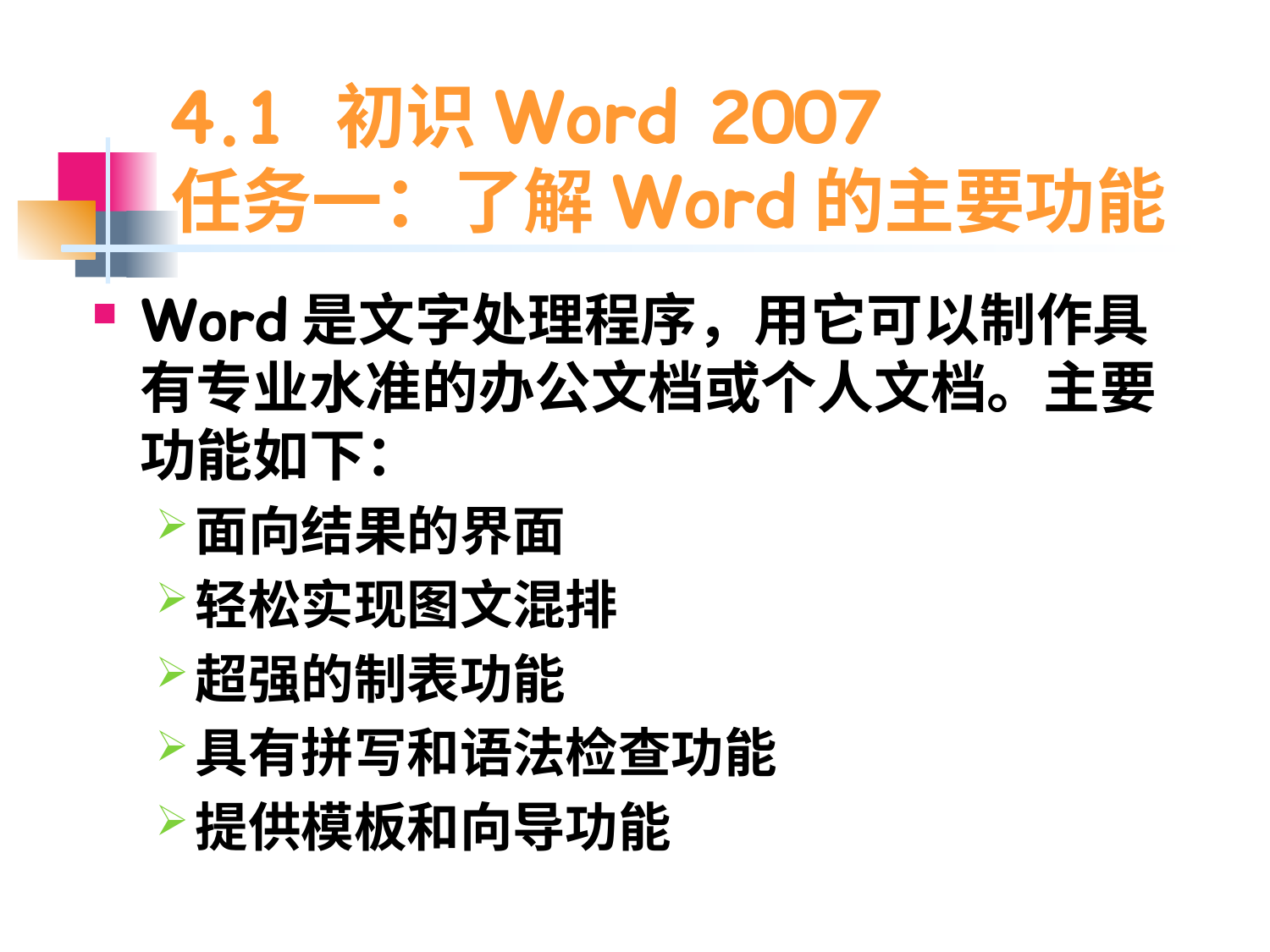

# 4.1 初识Word 2007 任务一：了解Word的主要功能
Word是文字处理程序，用它可以制作具有专业水准的办公文档或个人文档。主要功能如下：
面向结果的界面
轻松实现图文混排
超强的制表功能
具有拼写和语法检查功能
提供模板和向导功能